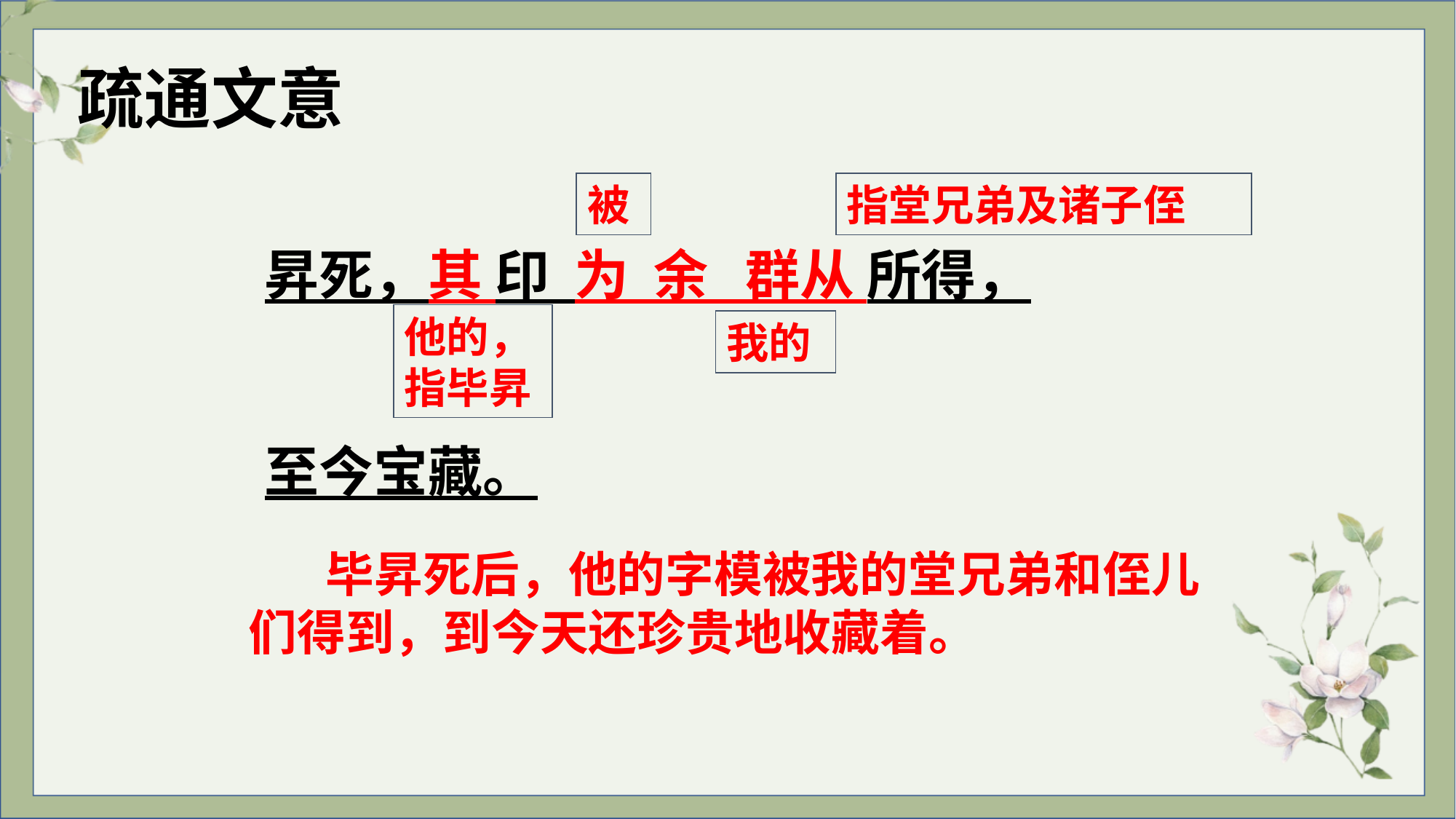

疏通文意
被
指堂兄弟及诸子侄
昇死，其 印  为  余   群从 所得，

至今宝藏。
他的，指毕昇
我的
      毕昇死后，他的字模被我的堂兄弟和侄儿们得到，到今天还珍贵地收藏着。